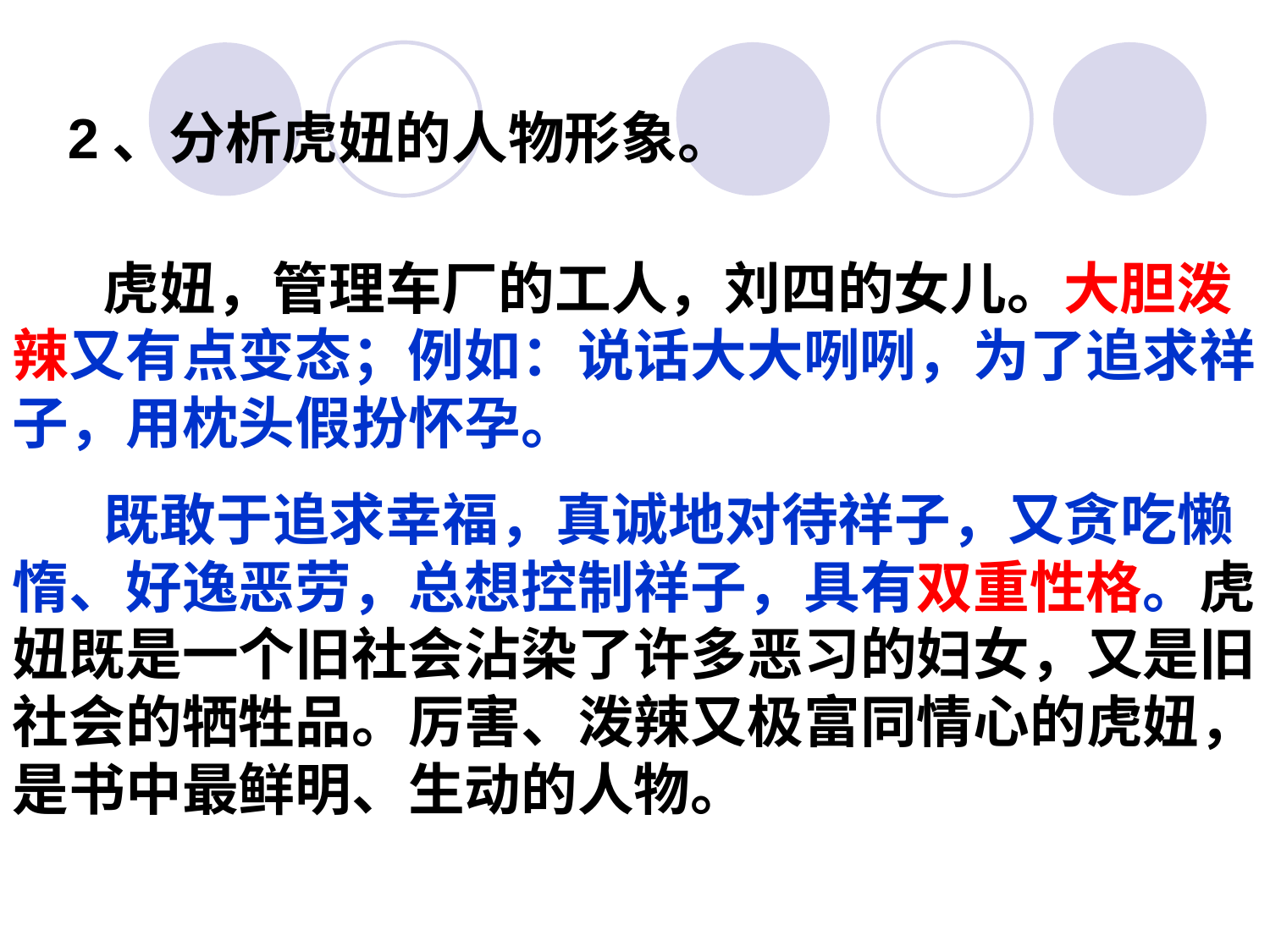

2、分析虎妞的人物形象。
       虎妞，管理车厂的工人，刘四的女儿。大胆泼辣又有点变态；例如：说话大大咧咧，为了追求祥子，用枕头假扮怀孕。
      既敢于追求幸福，真诚地对待祥子，又贪吃懒惰、好逸恶劳，总想控制祥子，具有双重性格。虎妞既是一个旧社会沾染了许多恶习的妇女，又是旧社会的牺牲品。厉害、泼辣又极富同情心的虎妞，是书中最鲜明、生动的人物。